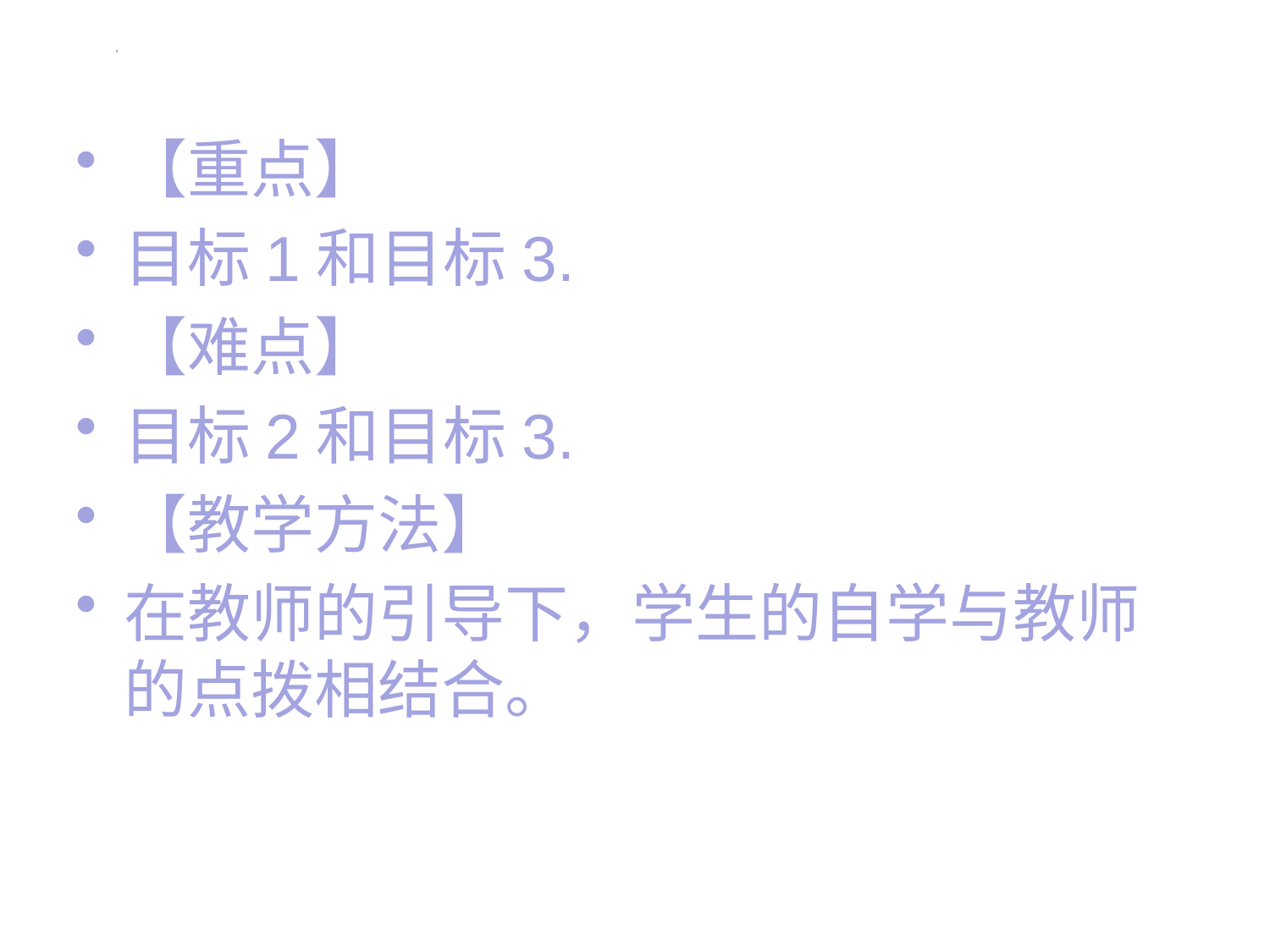

【重点】
目标1和目标3.
【难点】
目标2和目标3.
【教学方法】
在教师的引导下，学生的自学与教师的点拨相结合。